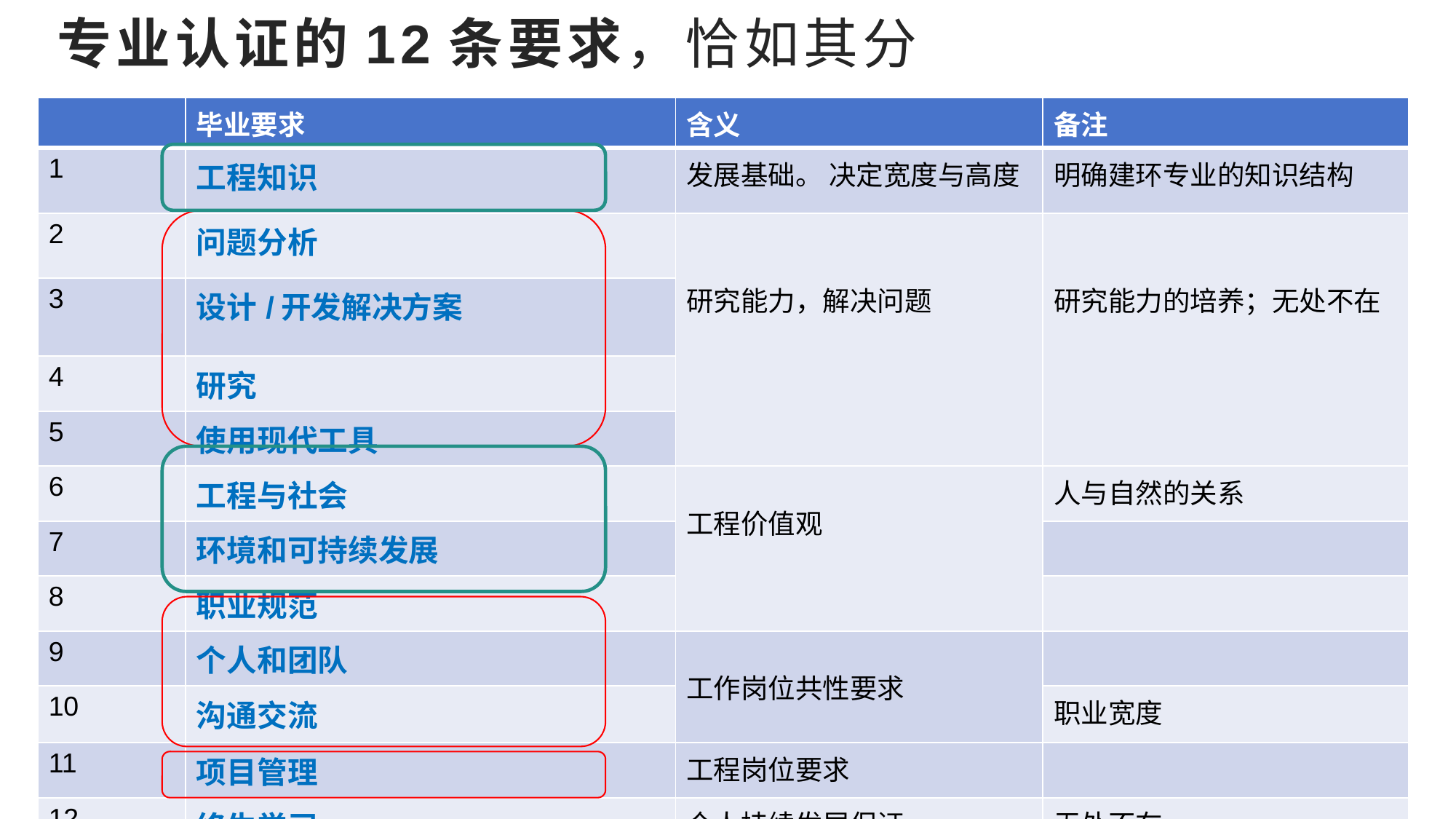

# 专业认证的12条要求，恰如其分
|  | 毕业要求 | 含义 | 备注 |
| --- | --- | --- | --- |
| 1 | 工程知识 | 发展基础。 决定宽度与高度 | 明确建环专业的知识结构 |
| 2 | 问题分析 | 研究能力，解决问题 | 研究能力的培养；无处不在 |
| 3 | 设计/开发解决方案 |  |  |
| 4 | 研究 |  |  |
| 5 | 使用现代工具 |  |  |
| 6 | 工程与社会 | 工程价值观 | 人与自然的关系 |
| 7 | 环境和可持续发展 |  |  |
| 8 | 职业规范 |  |  |
| 9 | 个人和团队 | 工作岗位共性要求 |  |
| 10 | 沟通交流 |  | 职业宽度 |
| 11 | 项目管理 | 工程岗位要求 |  |
| 12 | 终生学习 | 个人持续发展保证 | 无处不在 |